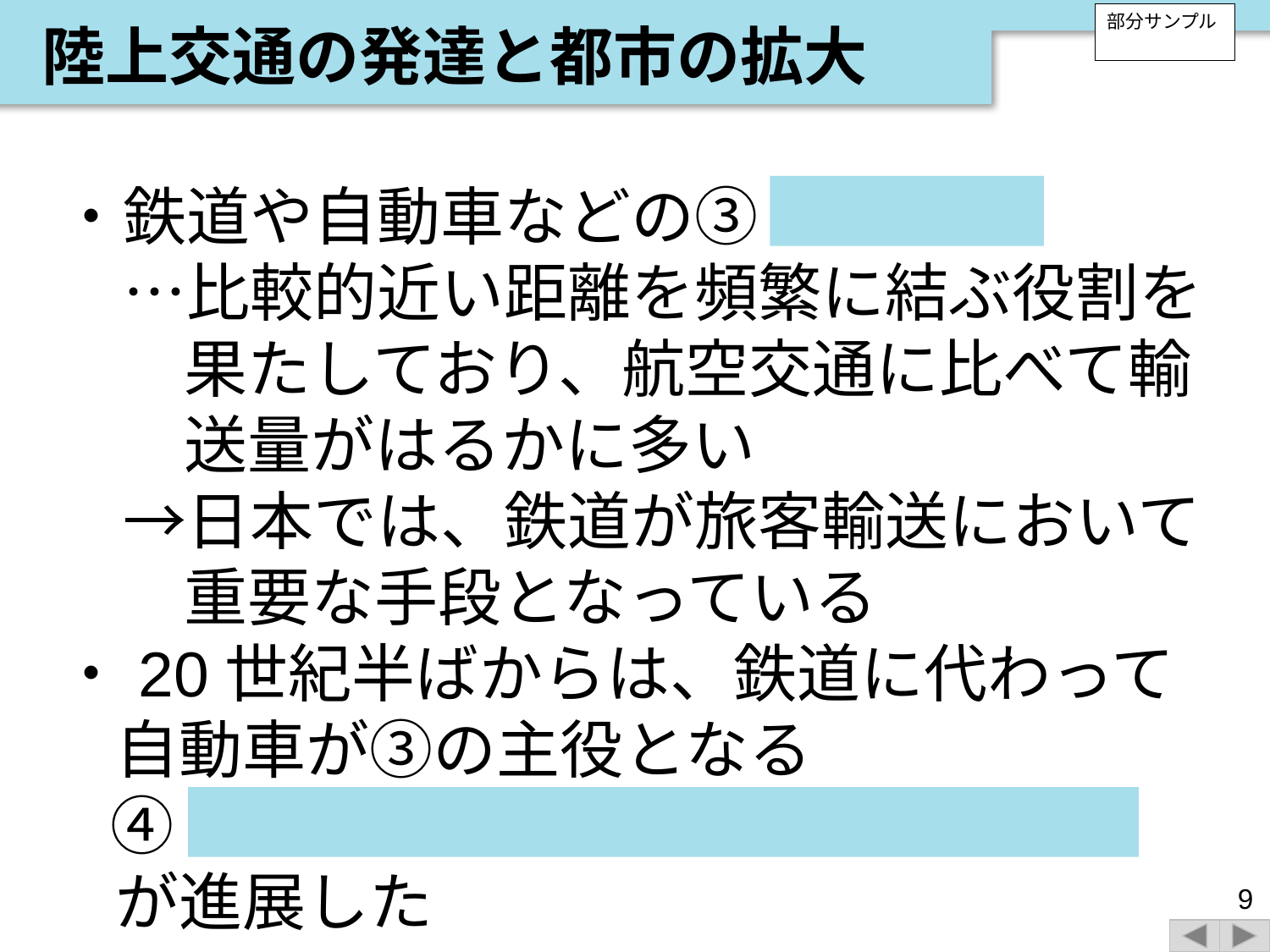

陸上交通の発達と都市の拡大
部分サンプル
・鉄道や自動車などの③ 陸上交通
　…比較的近い距離を頻繁に結ぶ役割を果たしており、航空交通に比べて輸送量がはるかに多い
　→日本では、鉄道が旅客輸送において重要な手段となっている
・20世紀半ばからは、鉄道に代わって自動車が③の主役となる
④ 車社会化（モータリゼーション） が進展した

9